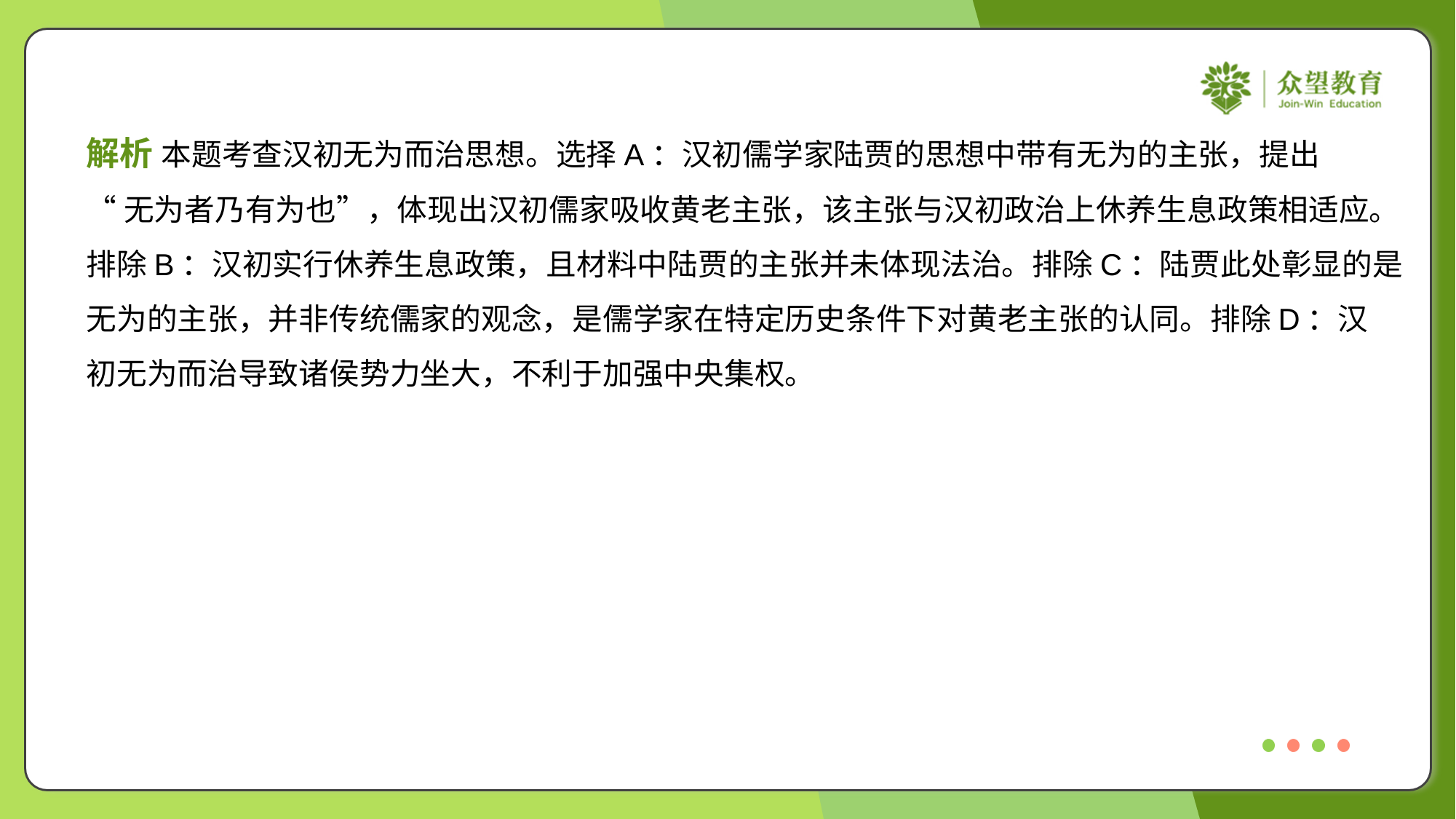

解析 本题考查汉初无为而治思想。选择A：汉初儒学家陆贾的思想中带有无为的主张，提出
“无为者乃有为也”，体现出汉初儒家吸收黄老主张，该主张与汉初政治上休养生息政策相适应。
排除B：汉初实行休养生息政策，且材料中陆贾的主张并未体现法治。排除C：陆贾此处彰显的是
无为的主张，并非传统儒家的观念，是儒学家在特定历史条件下对黄老主张的认同。排除D：汉
初无为而治导致诸侯势力坐大，不利于加强中央集权。